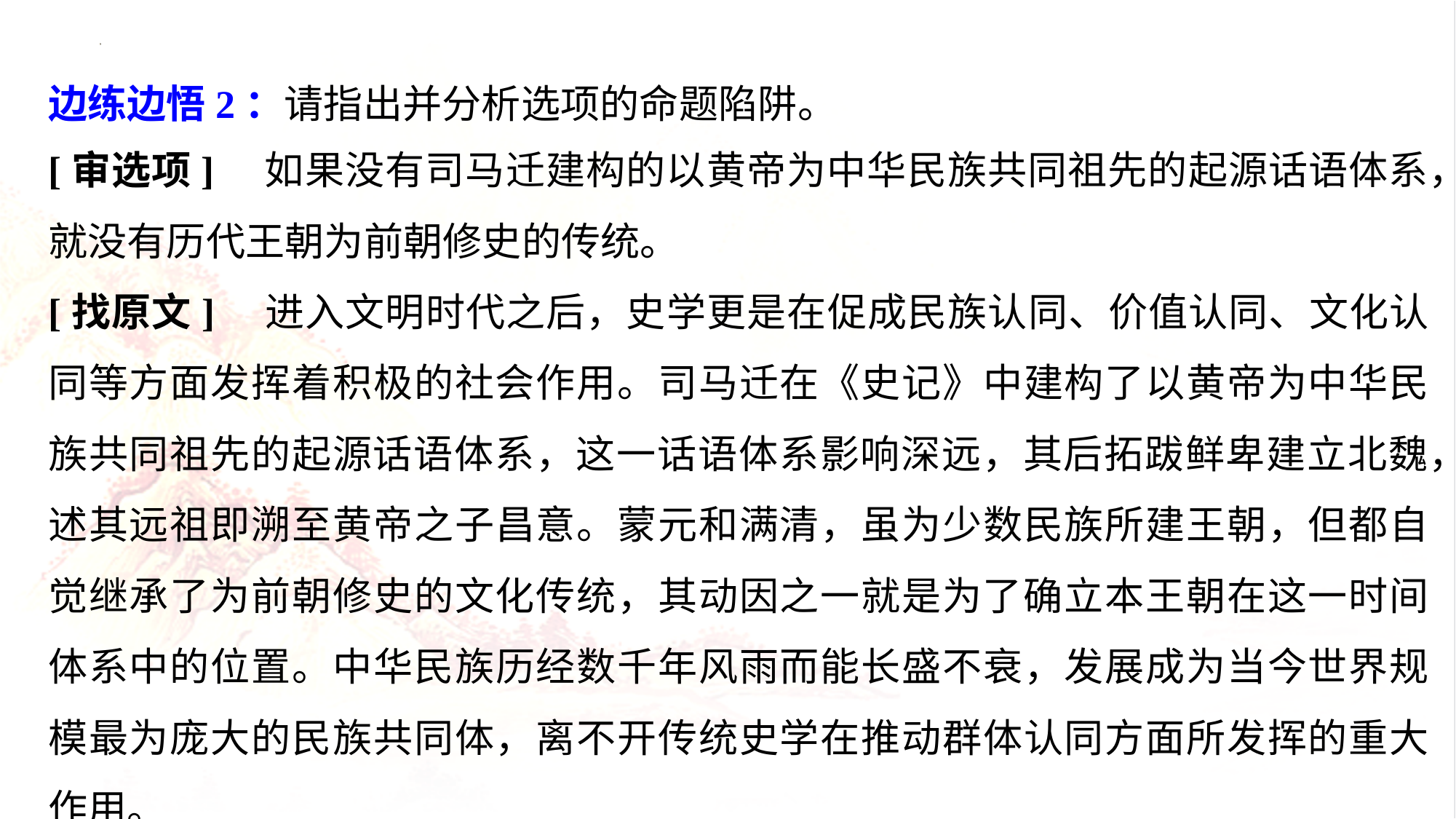

边练边悟2：请指出并分析选项的命题陷阱。
[审选项]　如果没有司马迁建构的以黄帝为中华民族共同祖先的起源话语体系，就没有历代王朝为前朝修史的传统。
[找原文]　进入文明时代之后，史学更是在促成民族认同、价值认同、文化认同等方面发挥着积极的社会作用。司马迁在《史记》中建构了以黄帝为中华民族共同祖先的起源话语体系，这一话语体系影响深远，其后拓跋鲜卑建立北魏，述其远祖即溯至黄帝之子昌意。蒙元和满清，虽为少数民族所建王朝，但都自觉继承了为前朝修史的文化传统，其动因之一就是为了确立本王朝在这一时间体系中的位置。中华民族历经数千年风雨而能长盛不衰，发展成为当今世界规模最为庞大的民族共同体，离不开传统史学在推动群体认同方面所发挥的重大作用。